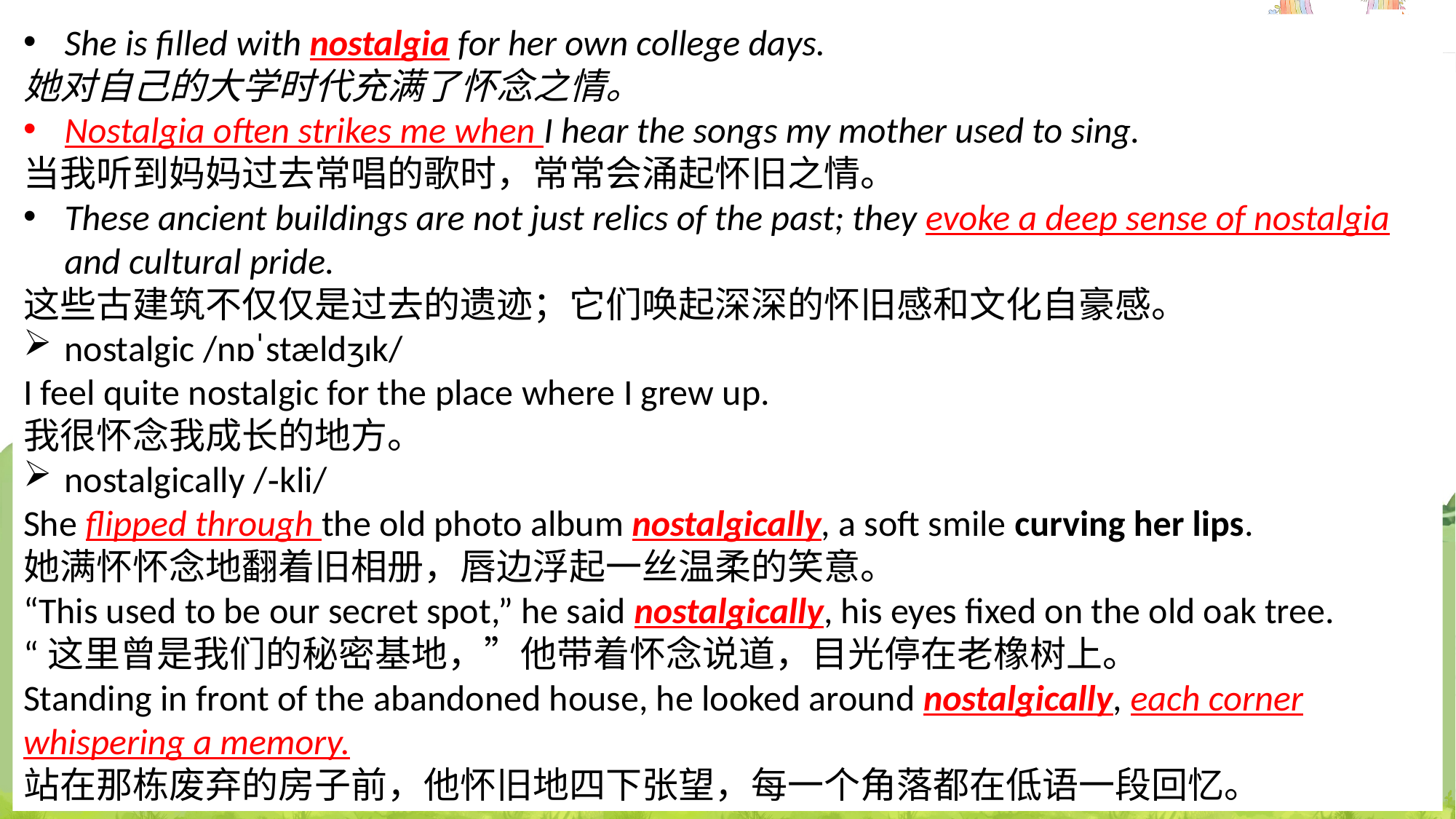

She is filled with nostalgia for her own college days.
她对自己的大学时代充满了怀念之情。
Nostalgia often strikes me when I hear the songs my mother used to sing.
当我听到妈妈过去常唱的歌时，常常会涌起怀旧之情。
These ancient buildings are not just relics of the past; they evoke a deep sense of nostalgia and cultural pride.
这些古建筑不仅仅是过去的遗迹；它们唤起深深的怀旧感和文化自豪感。
nostalgic /nɒˈstældʒɪk/
I feel quite nostalgic for the place where I grew up.
我很怀念我成长的地方。
nostalgically /‑kli/
She flipped through the old photo album nostalgically, a soft smile curving her lips.
她满怀怀念地翻着旧相册，唇边浮起一丝温柔的笑意。
“This used to be our secret spot,” he said nostalgically, his eyes fixed on the old oak tree.
“这里曾是我们的秘密基地，”他带着怀念说道，目光停在老橡树上。
Standing in front of the abandoned house, he looked around nostalgically, each corner whispering a memory.
站在那栋废弃的房子前，他怀旧地四下张望，每一个角落都在低语一段回忆。